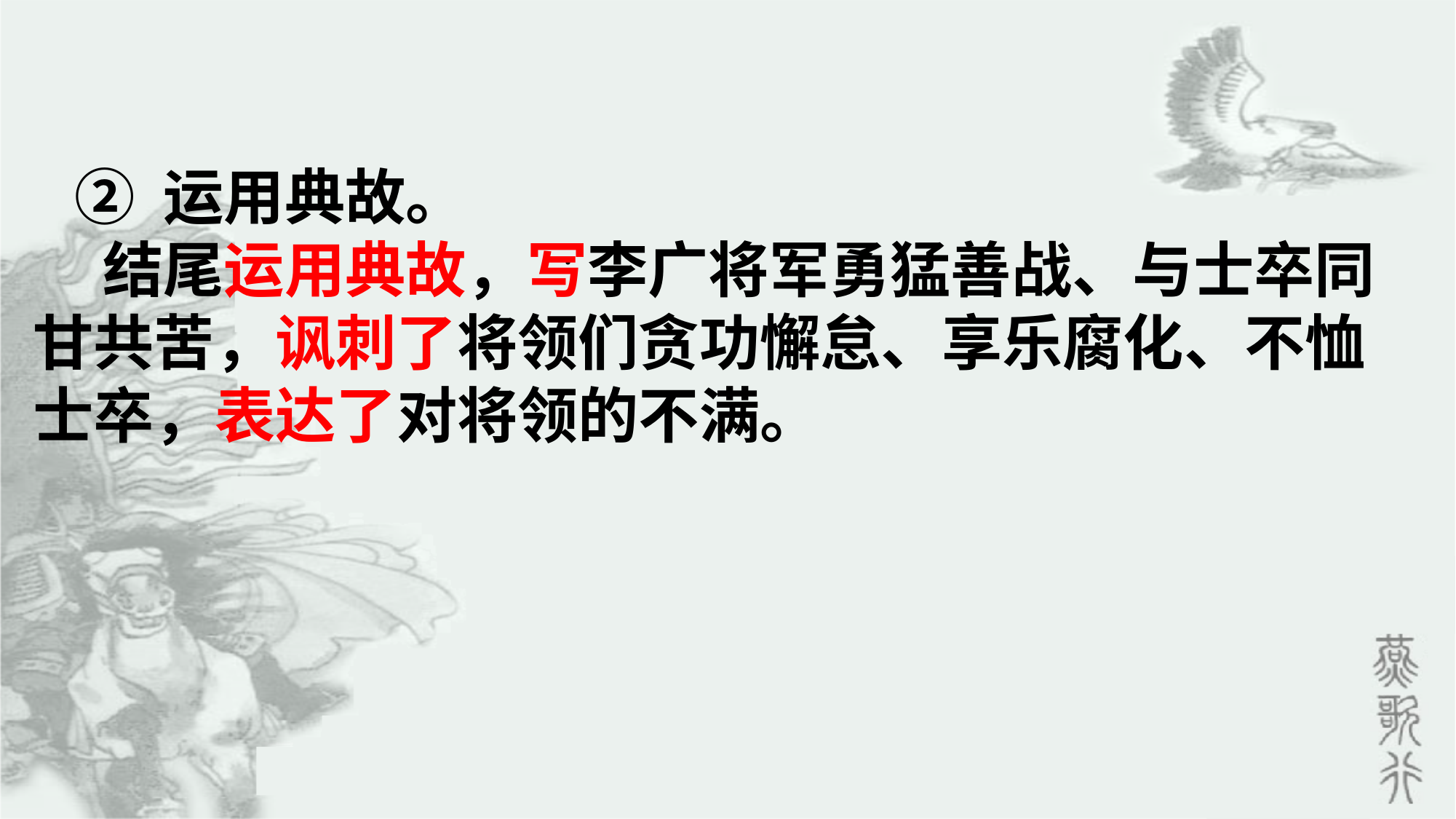

.
   ② 运用典故。
    结尾运用典故，写李广将军勇猛善战、与士卒同甘共苦，讽刺了将领们贪功懈怠、享乐腐化、不恤士卒，表达了对将领的不满。